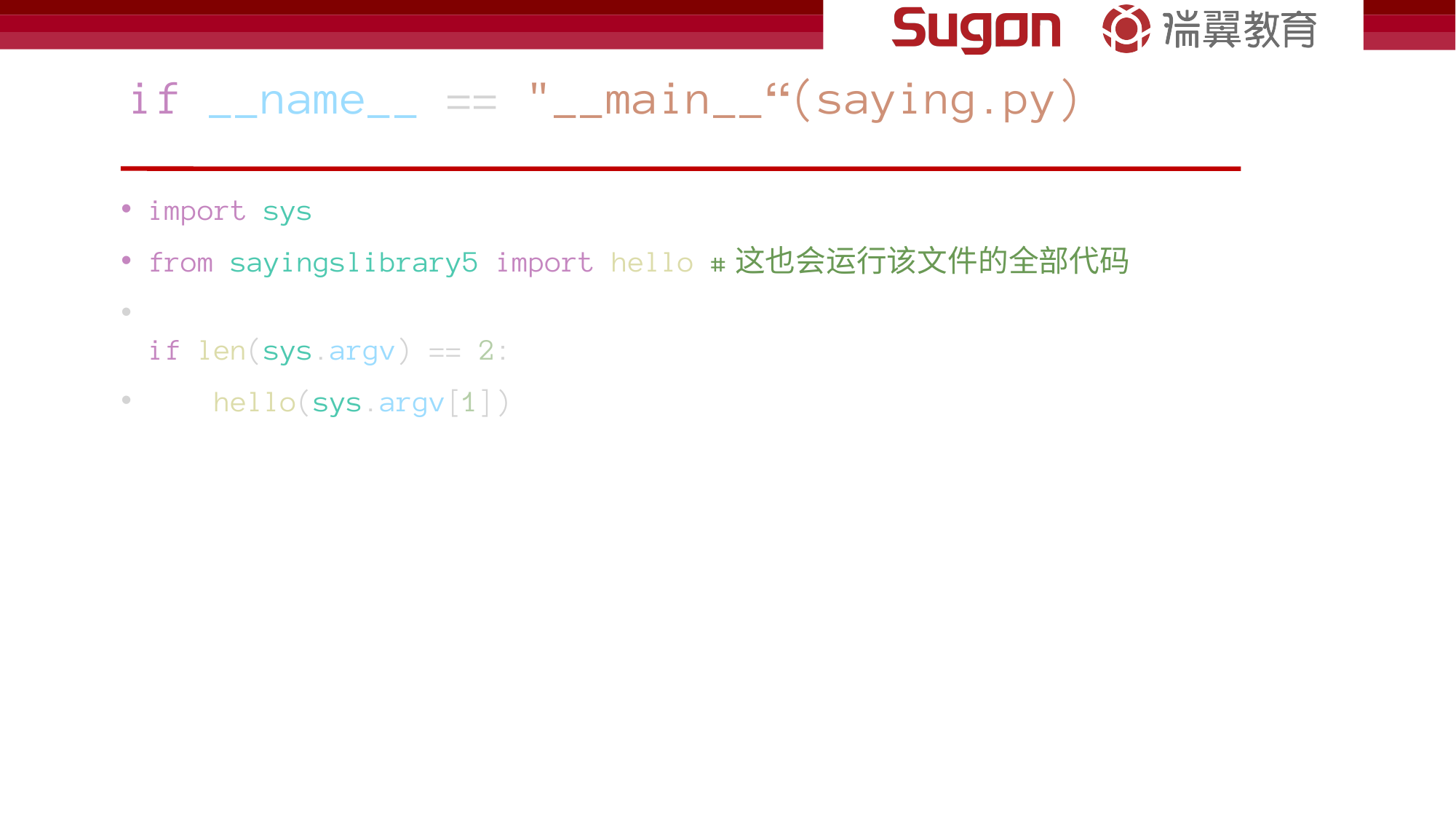

# if __name__ == "__main__“(saying.py)
import sys
from sayingslibrary5 import hello #这也会运行该文件的全部代码
if len(sys.argv) == 2:
    hello(sys.argv[1])